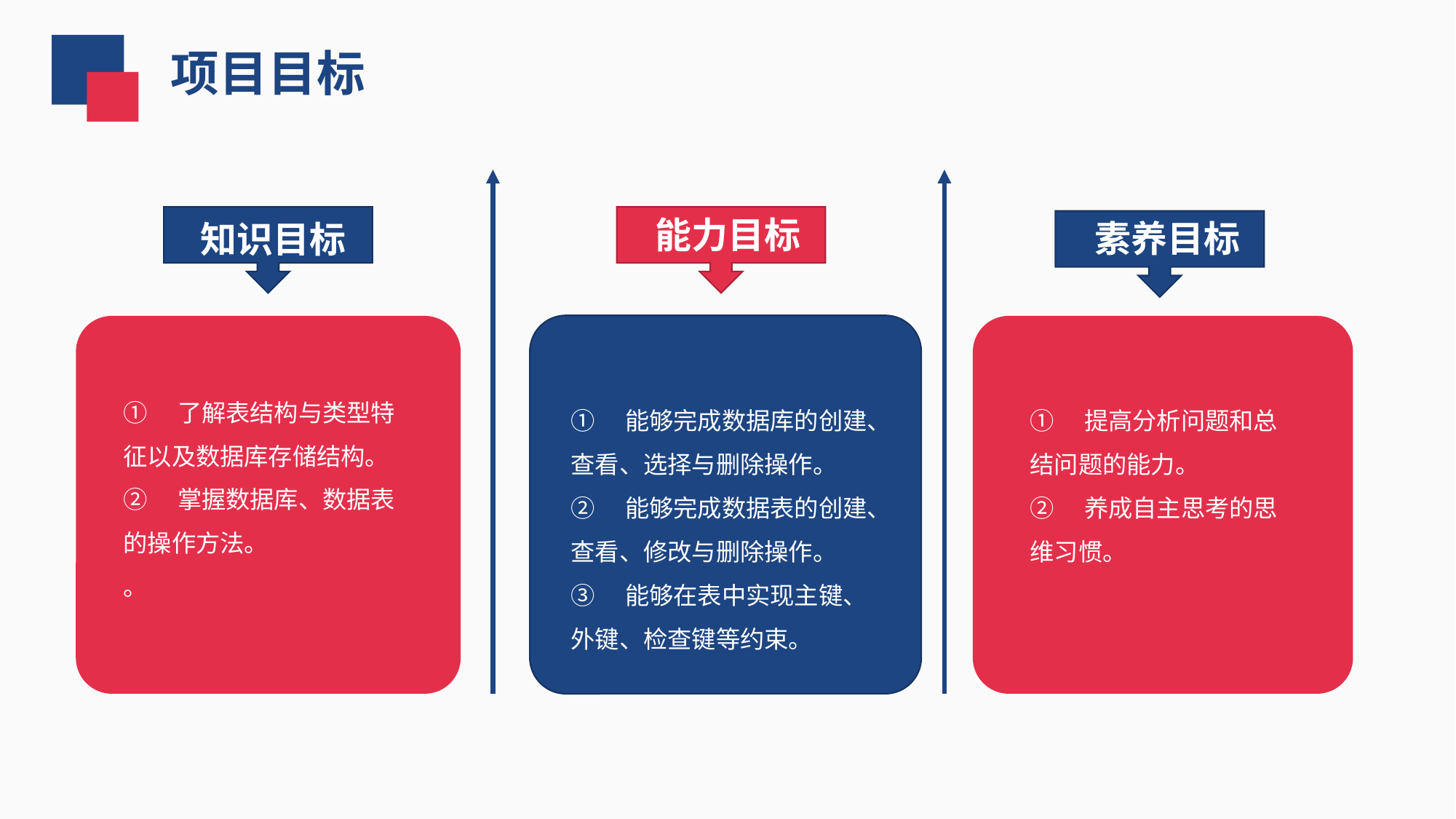

项目目标

  能力目标
  素养目标
  知识目标

①　了解表结构与类型特征以及数据库存储结构。
②　掌握数据库、数据表的操作方法。
。
①　能够完成数据库的创建、查看、选择与删除操作。
②　能够完成数据表的创建、查看、修改与删除操作。
③　能够在表中实现主键、外键、检查键等约束。
①　提高分析问题和总结问题的能力。
②　养成自主思考的思维习惯。